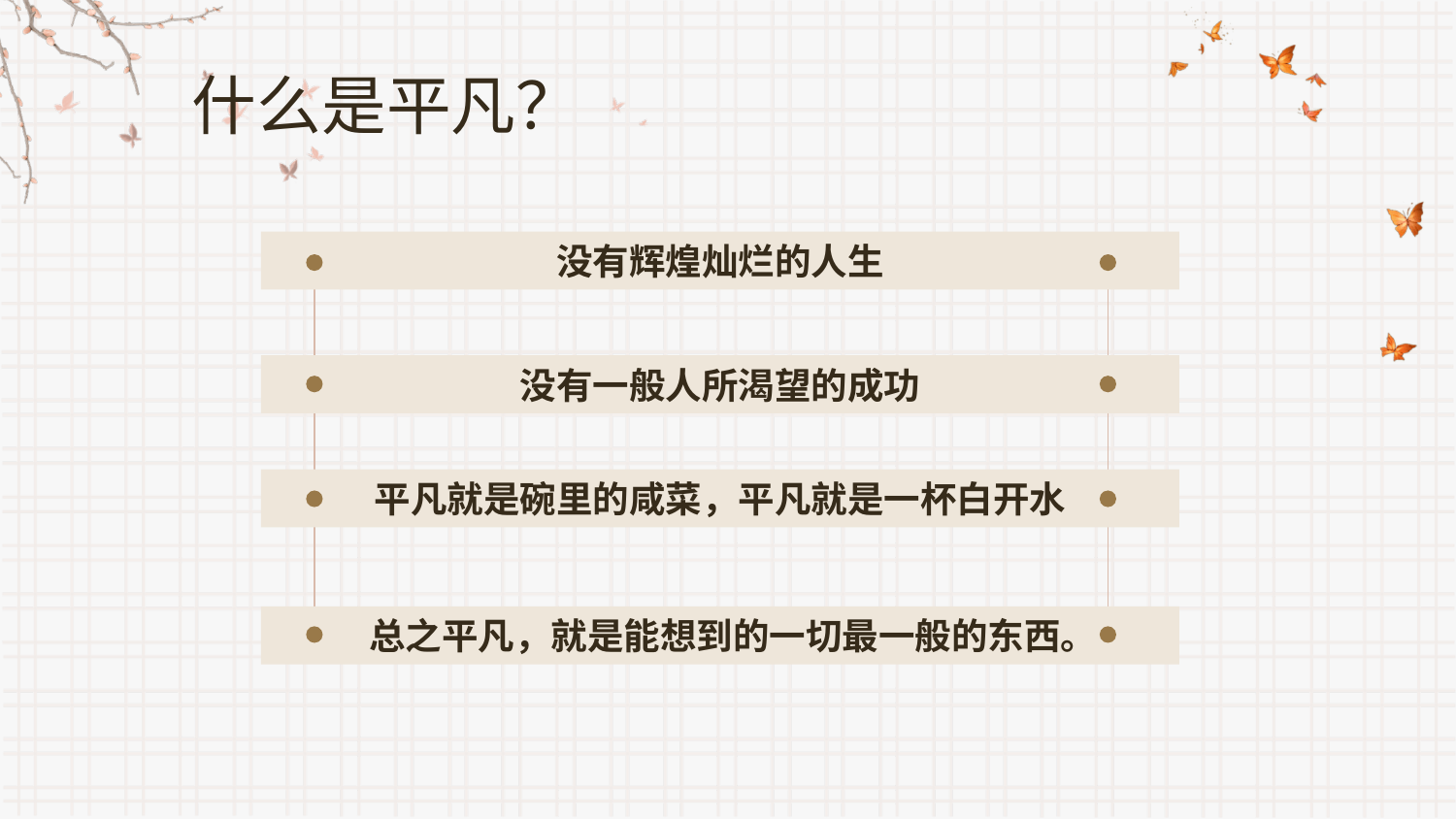

什么是平凡？
没有辉煌灿烂的人生

没有一般人所渴望的成功
平凡就是碗里的咸菜，平凡就是一杯白开水
   总之平凡，就是能想到的一切最一般的东西。